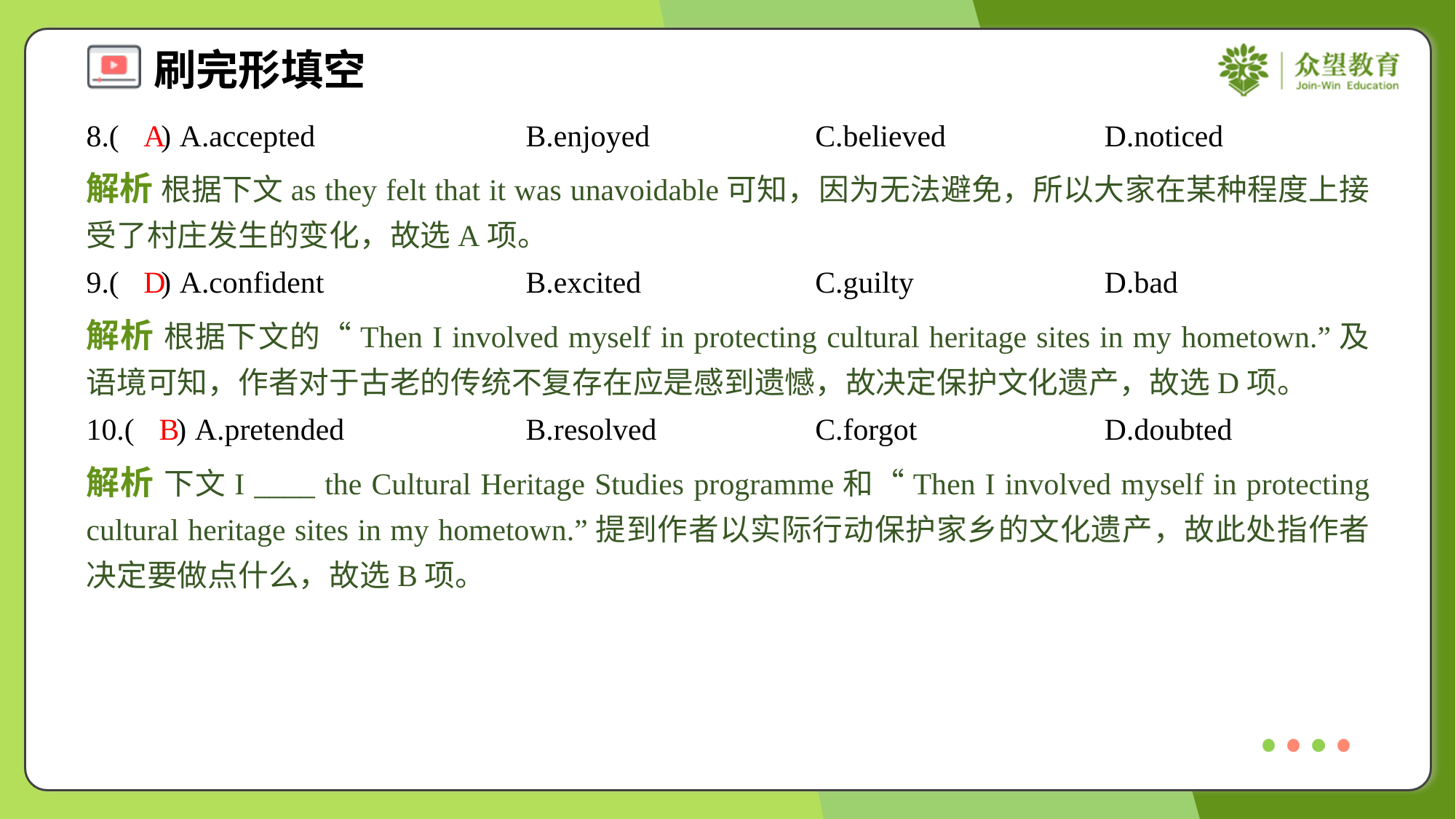

8.(     ) A.accepted	B.enjoyed	C.believed	D.noticed
A
解析 根据下文as they felt that it was unavoidable可知，因为无法避免，所以大家在某种程度上接受了村庄发生的变化，故选A项。
9.(     ) A.confident	B.excited	C.guilty	D.bad
D
解析 根据下文的“Then I involved myself in protecting cultural heritage sites in my hometown.”及语境可知，作者对于古老的传统不复存在应是感到遗憾，故决定保护文化遗产，故选D项。
10.(     ) A.pretended	B.resolved	C.forgot	D.doubted
B
解析 下文I ____ the Cultural Heritage Studies programme和“Then I involved myself in protecting cultural heritage sites in my hometown.”提到作者以实际行动保护家乡的文化遗产，故此处指作者决定要做点什么，故选B项。